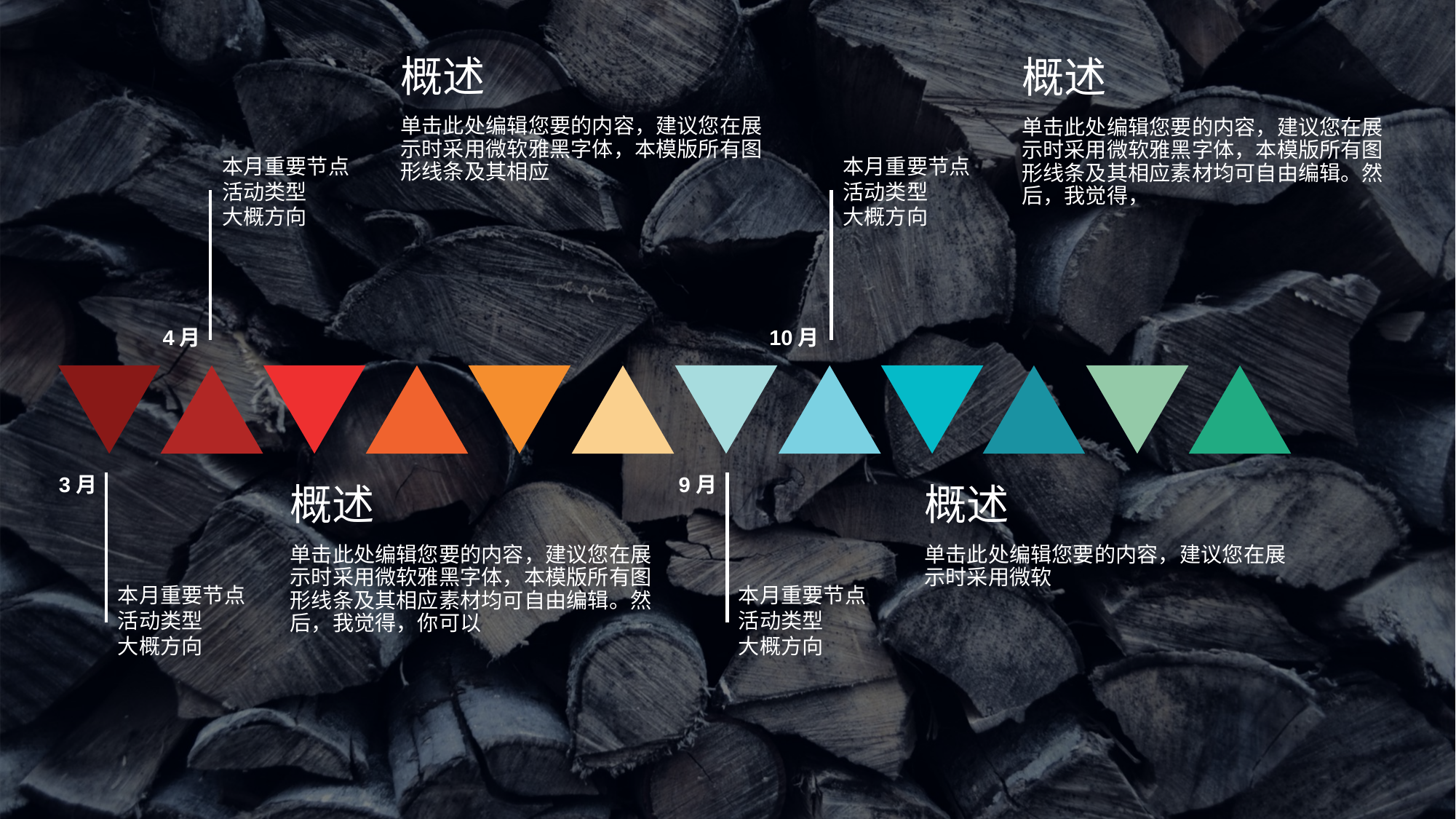

概述
单击此处编辑您要的内容，建议您在展示时采用微软雅黑字体，本模版所有图形线条及其相应
概述
单击此处编辑您要的内容，建议您在展示时采用微软雅黑字体，本模版所有图形线条及其相应素材均可自由编辑。然后，我觉得，
本月重要节点
活动类型
大概方向
本月重要节点
活动类型
大概方向
4月
10月

3月
9月
概述
单击此处编辑您要的内容，建议您在展示时采用微软雅黑字体，本模版所有图形线条及其相应素材均可自由编辑。然后，我觉得，你可以
概述
单击此处编辑您要的内容，建议您在展示时采用微软
本月重要节点
活动类型
大概方向
本月重要节点
活动类型
大概方向